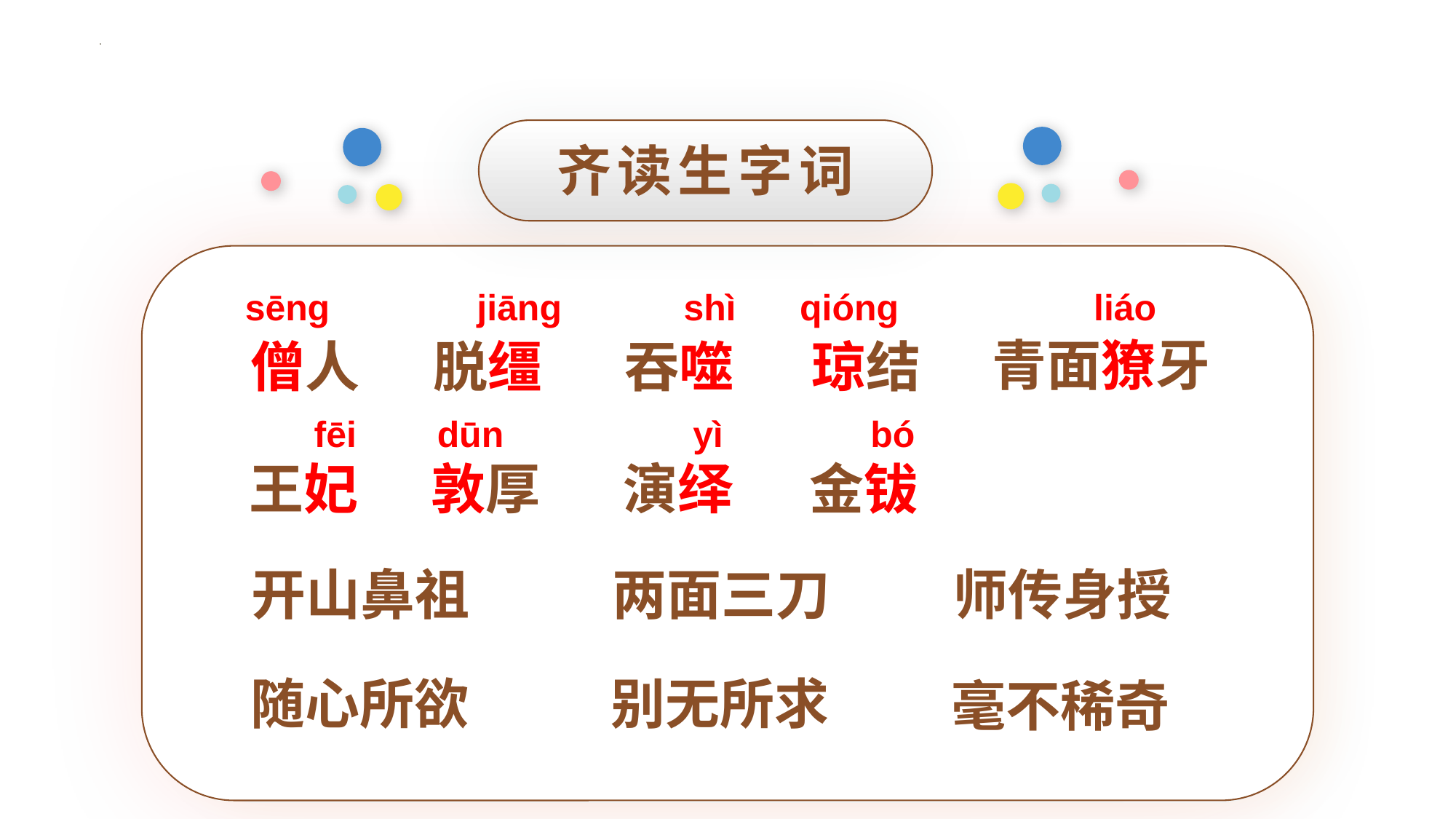

齐读生字词

sēng
jiānɡ
shì
qiónɡ
liáo
青面獠牙
僧人
脱缰
吞噬
琼结
fēi
dūn
yì
bó
王妃
敦厚
演绎
金钹
开山鼻祖
两面三刀
师传身授
随心所欲
别无所求
毫不稀奇